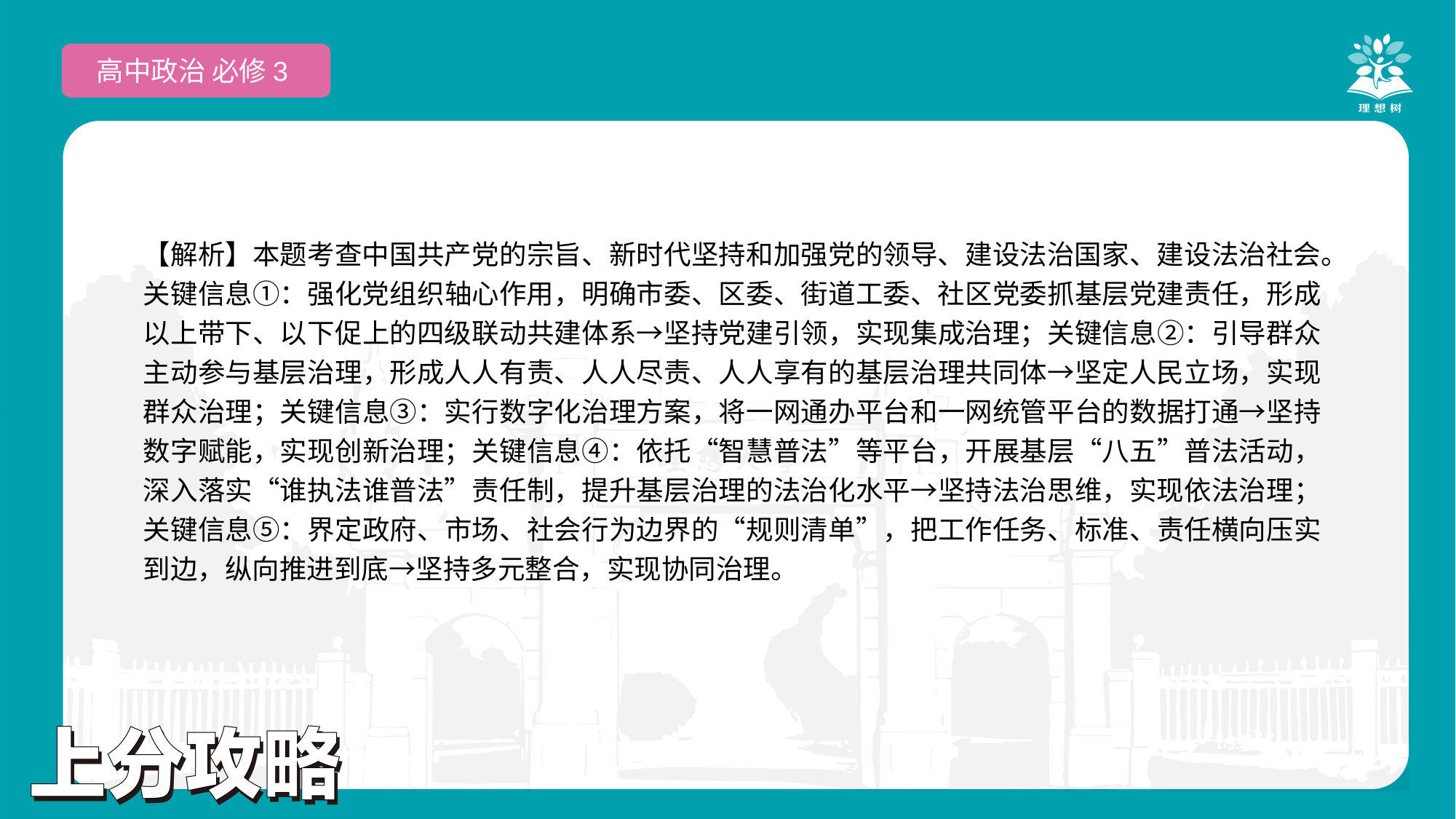

高中政治 必修3
【解析】本题考查中国共产党的宗旨、新时代坚持和加强党的领导、建设法治国家、建设法治社会。关键信息①：强化党组织轴心作用，明确市委、区委、街道工委、社区党委抓基层党建责任，形成以上带下、以下促上的四级联动共建体系→坚持党建引领，实现集成治理；关键信息②：引导群众主动参与基层治理，形成人人有责、人人尽责、人人享有的基层治理共同体→坚定人民立场，实现群众治理；关键信息③：实行数字化治理方案，将一网通办平台和一网统管平台的数据打通→坚持数字赋能，实现创新治理；关键信息④：依托“智慧普法”等平台，开展基层“八五”普法活动，深入落实“谁执法谁普法”责任制，提升基层治理的法治化水平→坚持法治思维，实现依法治理；关键信息⑤：界定政府、市场、社会行为边界的“规则清单”，把工作任务、标准、责任横向压实到边，纵向推进到底→坚持多元整合，实现协同治理。